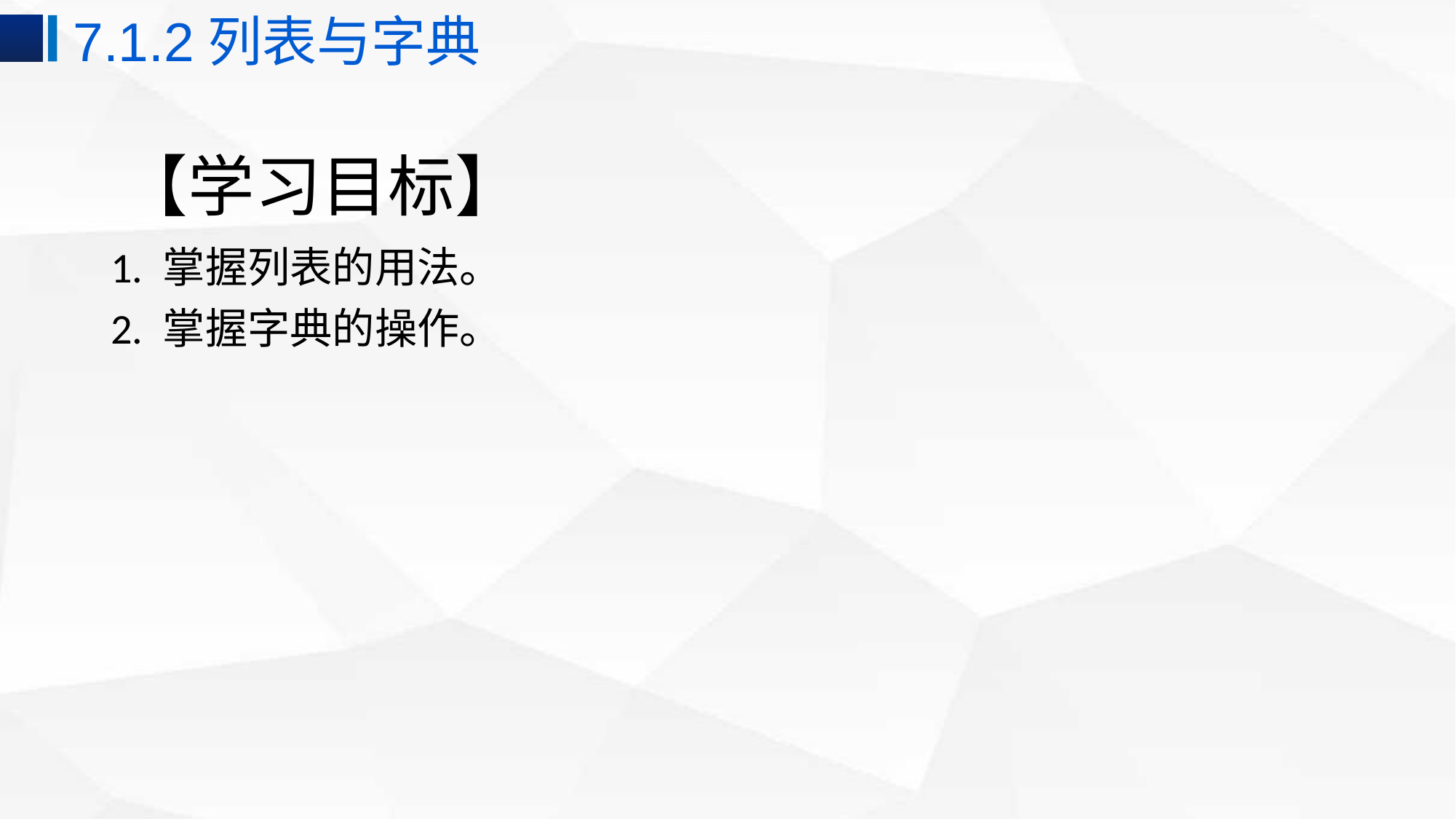

7.1.2列表与字典

# 【学习目标】
1. 掌握列表的用法。
2. 掌握字典的操作。